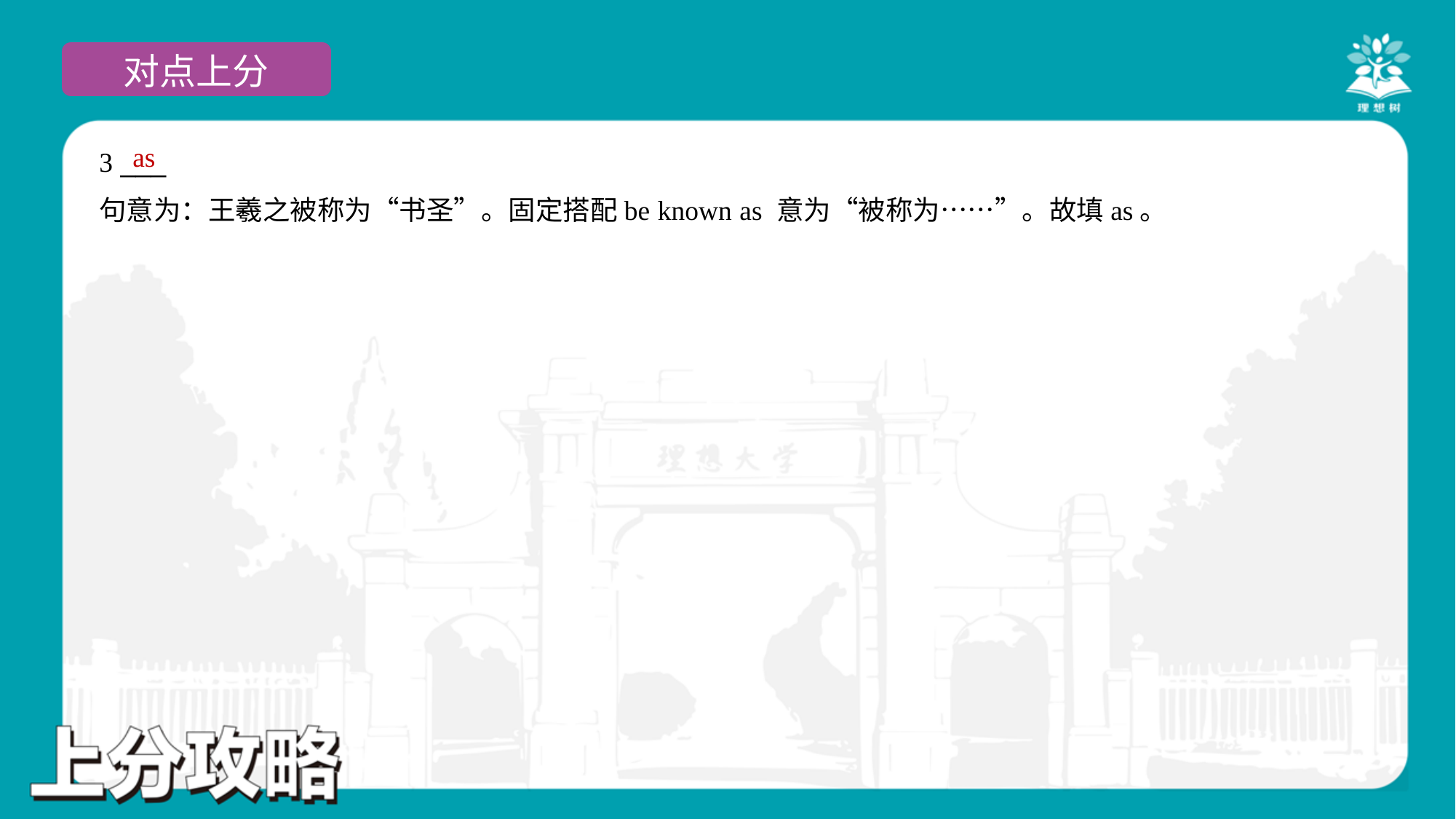

as
3 ___
句意为：王羲之被称为“书圣”。固定搭配be known as 意为“被称为……”。故填as。